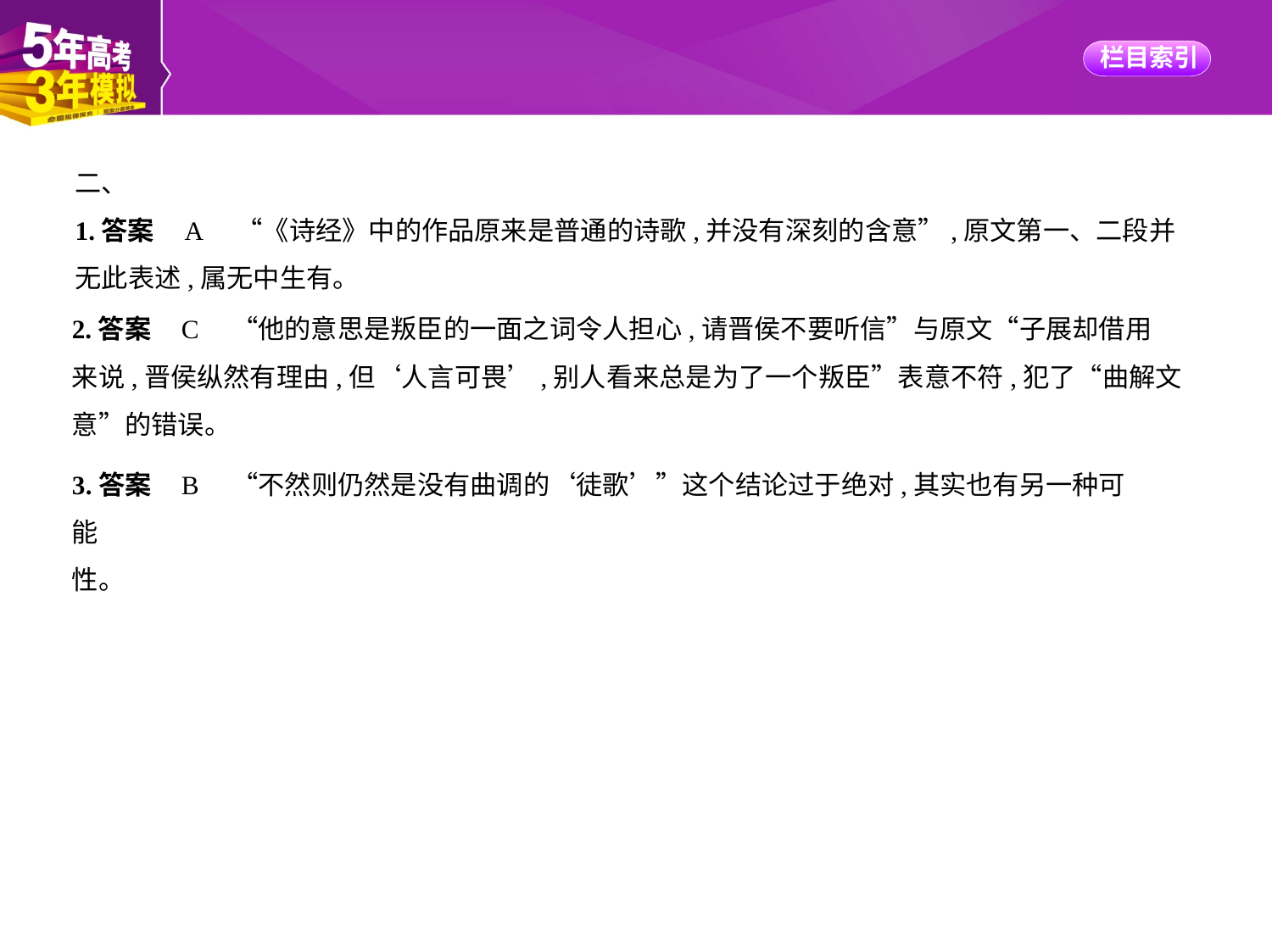

二、
1.答案    A　“《诗经》中的作品原来是普通的诗歌,并没有深刻的含意”,原文第一、二段并
无此表述,属无中生有。
2.答案    C　“他的意思是叛臣的一面之词令人担心,请晋侯不要听信”与原文“子展却借用
来说,晋侯纵然有理由,但‘人言可畏’,别人看来总是为了一个叛臣”表意不符,犯了“曲解文
意”的错误。
3.答案    B　“不然则仍然是没有曲调的‘徒歌’”这个结论过于绝对,其实也有另一种可能
性。